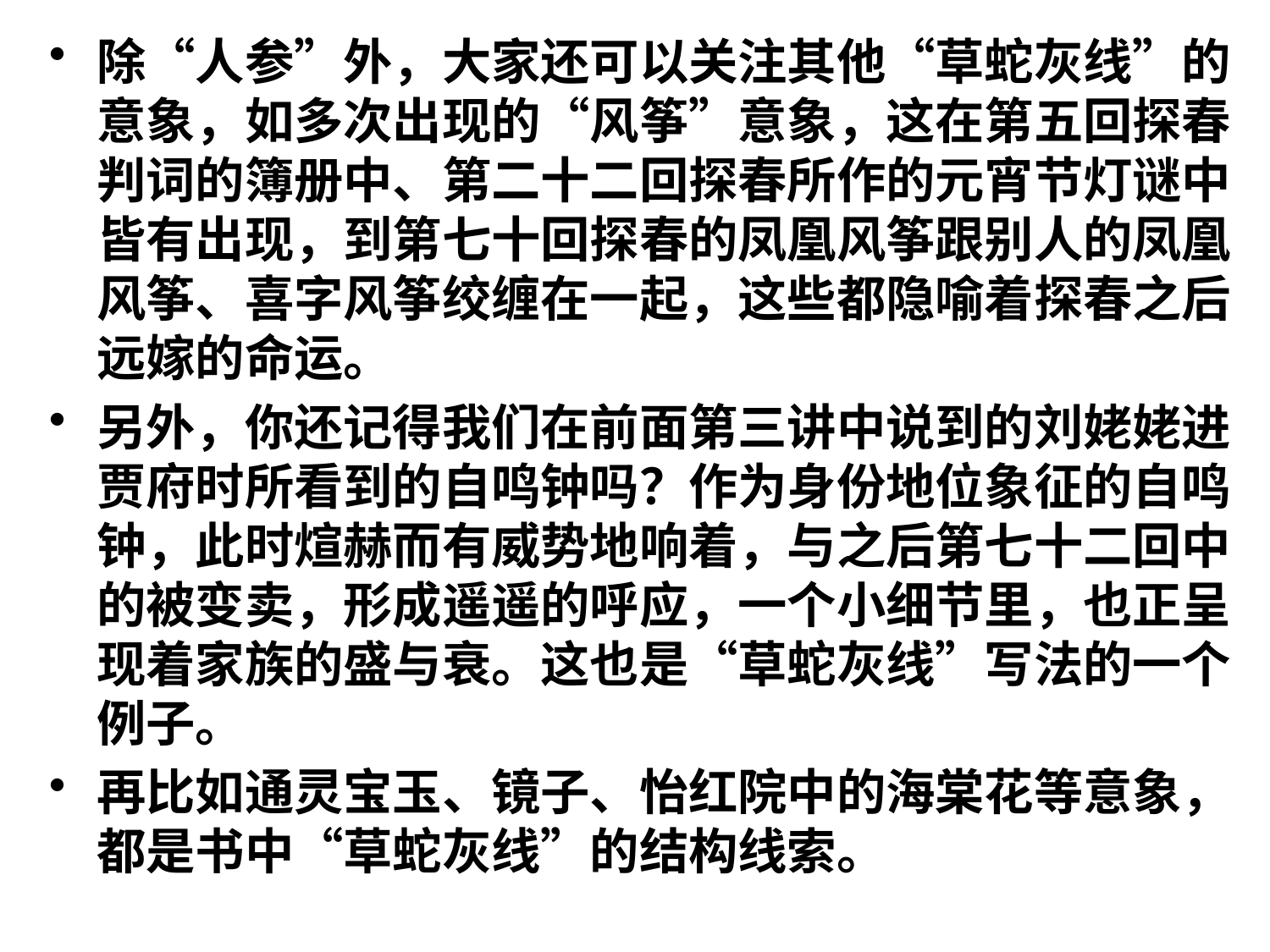

除“人参”外，大家还可以关注其他“草蛇灰线”的意象，如多次出现的“风筝”意象，这在第五回探春判词的簿册中、第二十二回探春所作的元宵节灯谜中皆有出现，到第七十回探春的凤凰风筝跟别人的凤凰风筝、喜字风筝绞缠在一起，这些都隐喻着探春之后远嫁的命运。
另外，你还记得我们在前面第三讲中说到的刘姥姥进贾府时所看到的自鸣钟吗？作为身份地位象征的自鸣钟，此时煊赫而有威势地响着，与之后第七十二回中的被变卖，形成遥遥的呼应，一个小细节里，也正呈现着家族的盛与衰。这也是“草蛇灰线”写法的一个例子。
再比如通灵宝玉、镜子、怡红院中的海棠花等意象，都是书中“草蛇灰线”的结构线索。
#